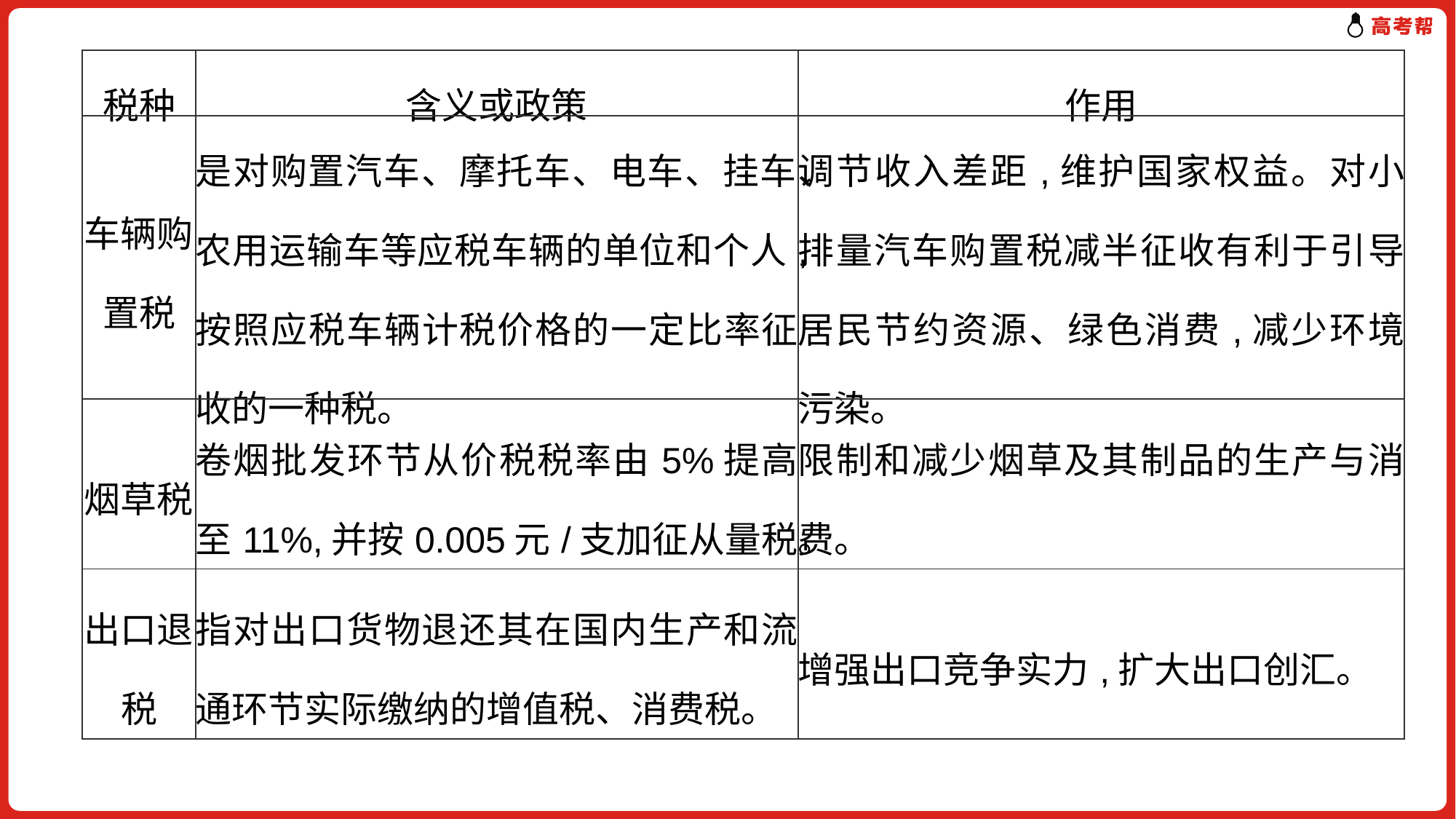

| 税种 | 含义或政策 | 作用 |
| --- | --- | --- |
| 车辆购置税 | 是对购置汽车、摩托车、电车、挂车、农用运输车等应税车辆的单位和个人,按照应税车辆计税价格的一定比率征收的一种税。 | 调节收入差距,维护国家权益。对小排量汽车购置税减半征收有利于引导居民节约资源、绿色消费,减少环境污染。 |
| 烟草税 | 卷烟批发环节从价税税率由5%提高至11%,并按0.005元/支加征从量税。 | 限制和减少烟草及其制品的生产与消费。 |
| 出口退税 | 指对出口货物退还其在国内生产和流通环节实际缴纳的增值税、消费税。 | 增强出口竞争实力,扩大出口创汇。 |